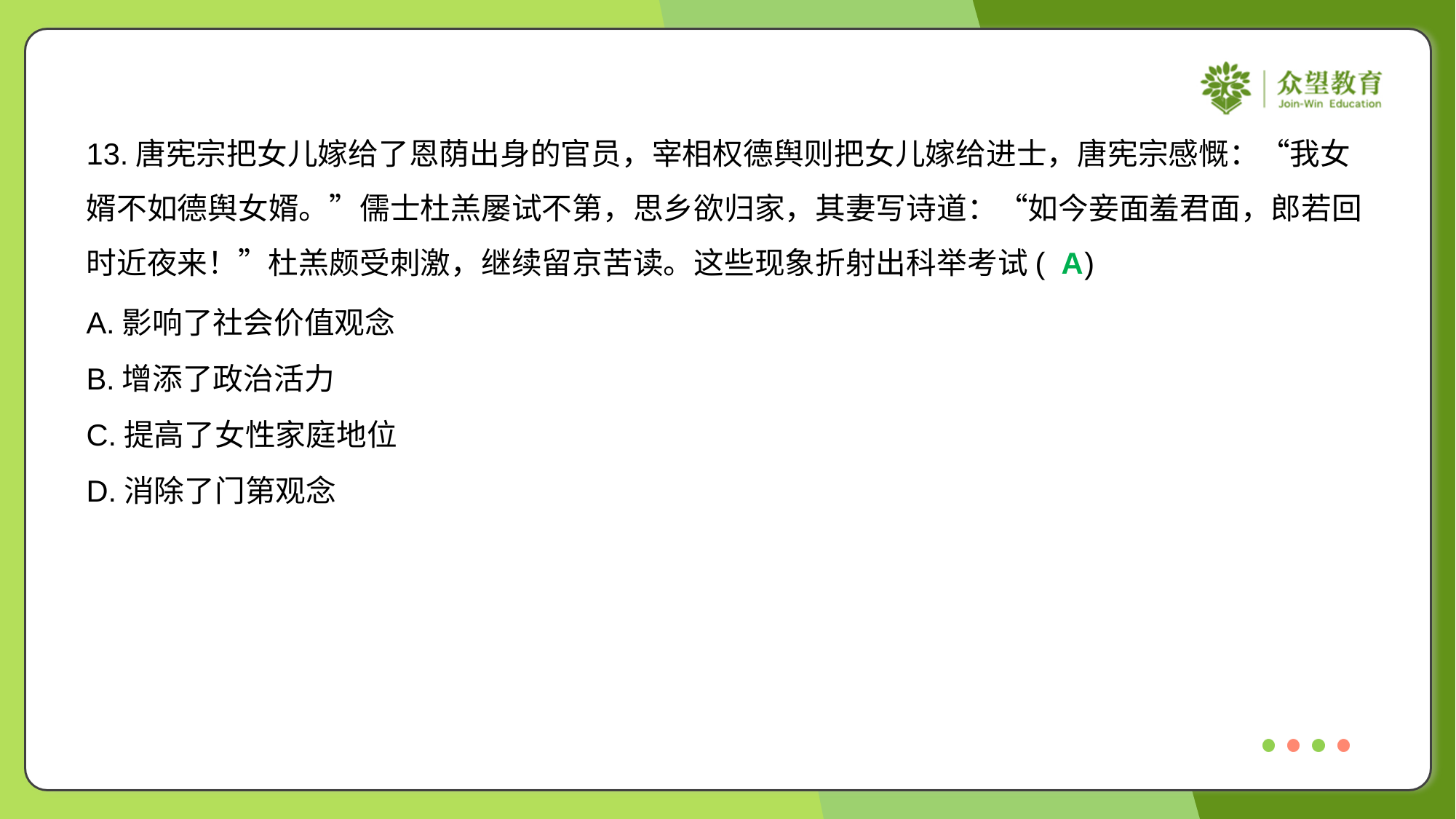

13.唐宪宗把女儿嫁给了恩荫出身的官员，宰相权德舆则把女儿嫁给进士，唐宪宗感慨：“我女
婿不如德舆女婿。”儒士杜羔屡试不第，思乡欲归家，其妻写诗道：“如今妾面羞君面，郎若回
时近夜来！”杜羔颇受刺激，继续留京苦读。这些现象折射出科举考试(     )
A
A.影响了社会价值观念
B.增添了政治活力
C.提高了女性家庭地位
D.消除了门第观念